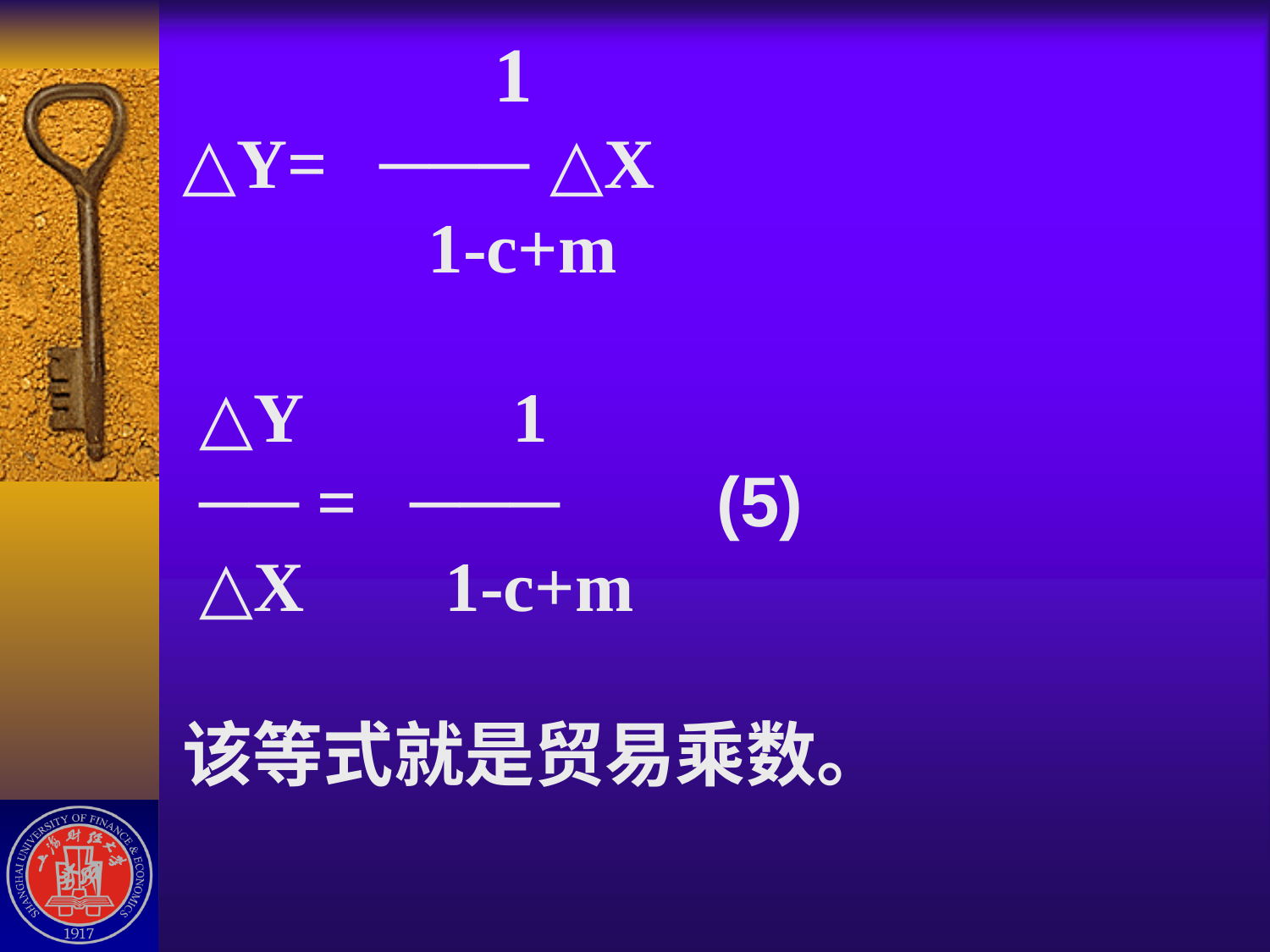

# 1 △Y=   ─── △X 1-c+m △Y            1 ── =   ───        (5) △X        1-c+m 该等式就是贸易乘数。